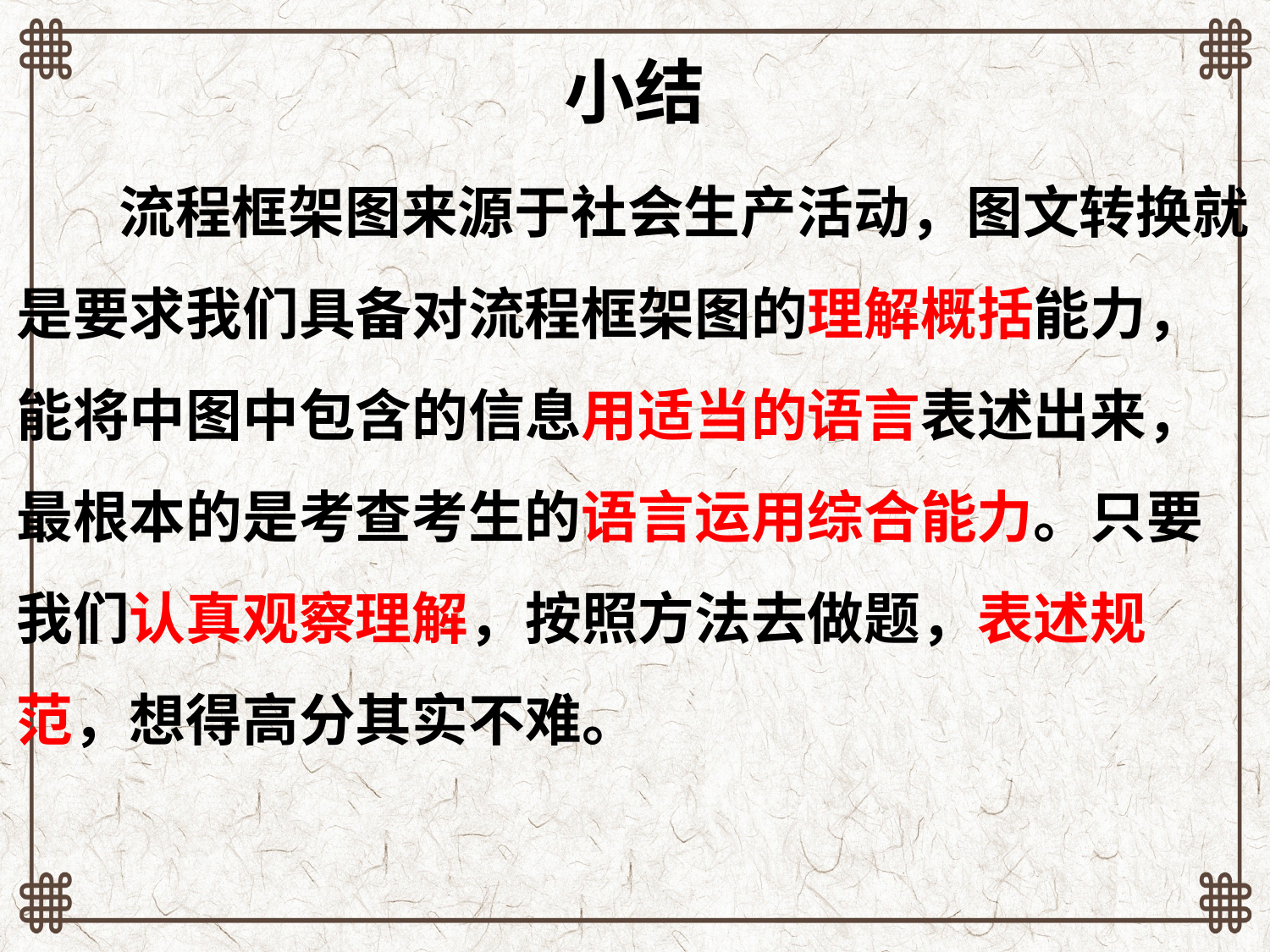

小结
       流程框架图来源于社会生产活动，图文转换就是要求我们具备对流程框架图的理解概括能力，能将中图中包含的信息用适当的语言表述出来，最根本的是考查考生的语言运用综合能力。只要我们认真观察理解，按照方法去做题，表述规范，想得高分其实不难。